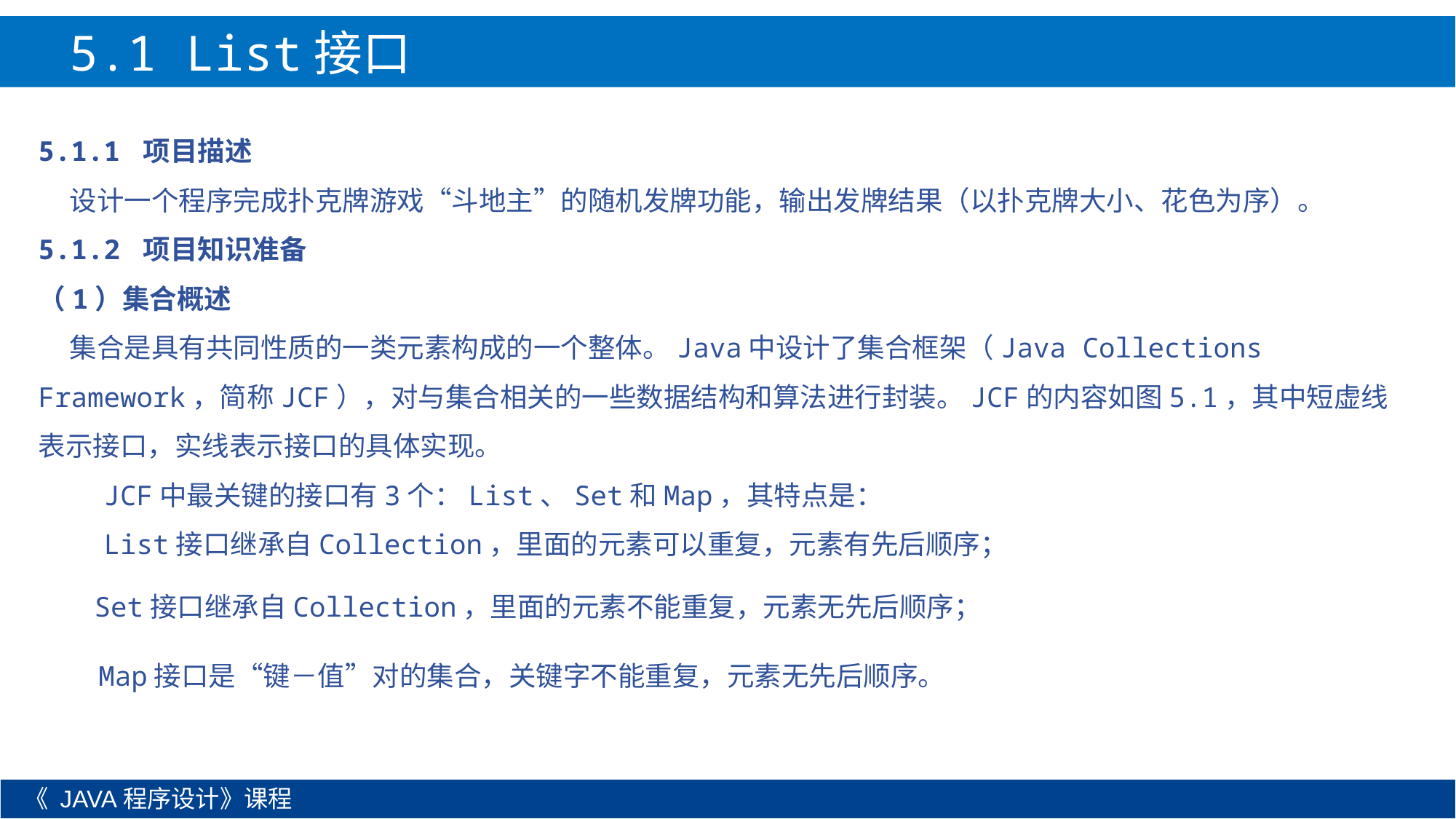

5.1 List接口
5.1.1 项目描述
    设计一个程序完成扑克牌游戏“斗地主”的随机发牌功能，输出发牌结果（以扑克牌大小、花色为序）。
5.1.2 项目知识准备
（1）集合概述
    集合是具有共同性质的一类元素构成的一个整体。Java中设计了集合框架（Java Collections Framework，简称JCF），对与集合相关的一些数据结构和算法进行封装。JCF的内容如图5.1，其中短虚线表示接口，实线表示接口的具体实现。
    JCF中最关键的接口有3个：List、Set和Map，其特点是：
    List接口继承自Collection，里面的元素可以重复，元素有先后顺序；
Set接口继承自Collection，里面的元素不能重复，元素无先后顺序；
Map接口是“键－值”对的集合，关键字不能重复，元素无先后顺序。
《 JAVA程序设计》课程